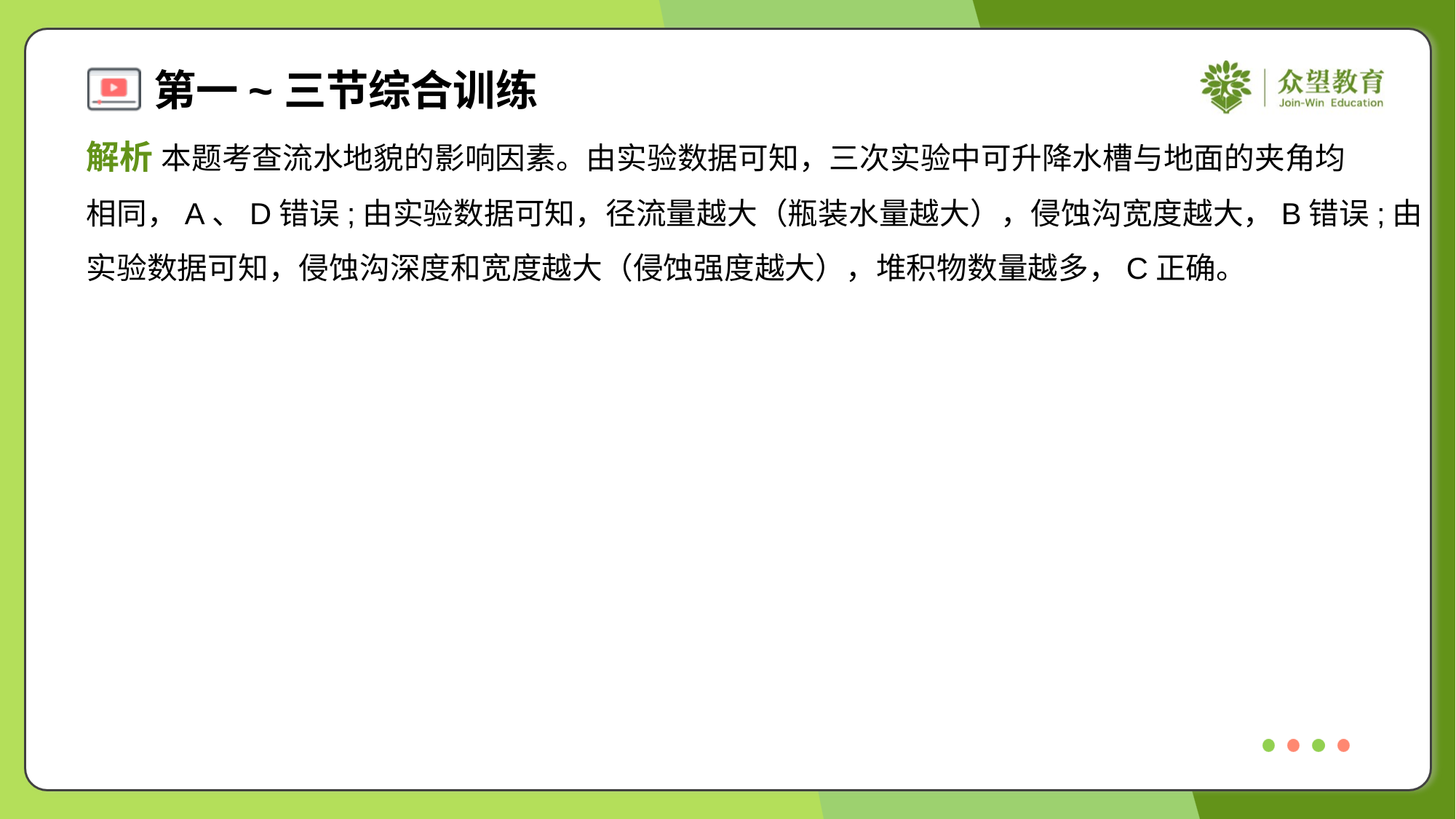

解析 本题考查流水地貌的影响因素。由实验数据可知，三次实验中可升降水槽与地面的夹角均
相同，A、D错误;由实验数据可知，径流量越大（瓶装水量越大），侵蚀沟宽度越大，B错误;由
实验数据可知，侵蚀沟深度和宽度越大（侵蚀强度越大），堆积物数量越多，C正确。